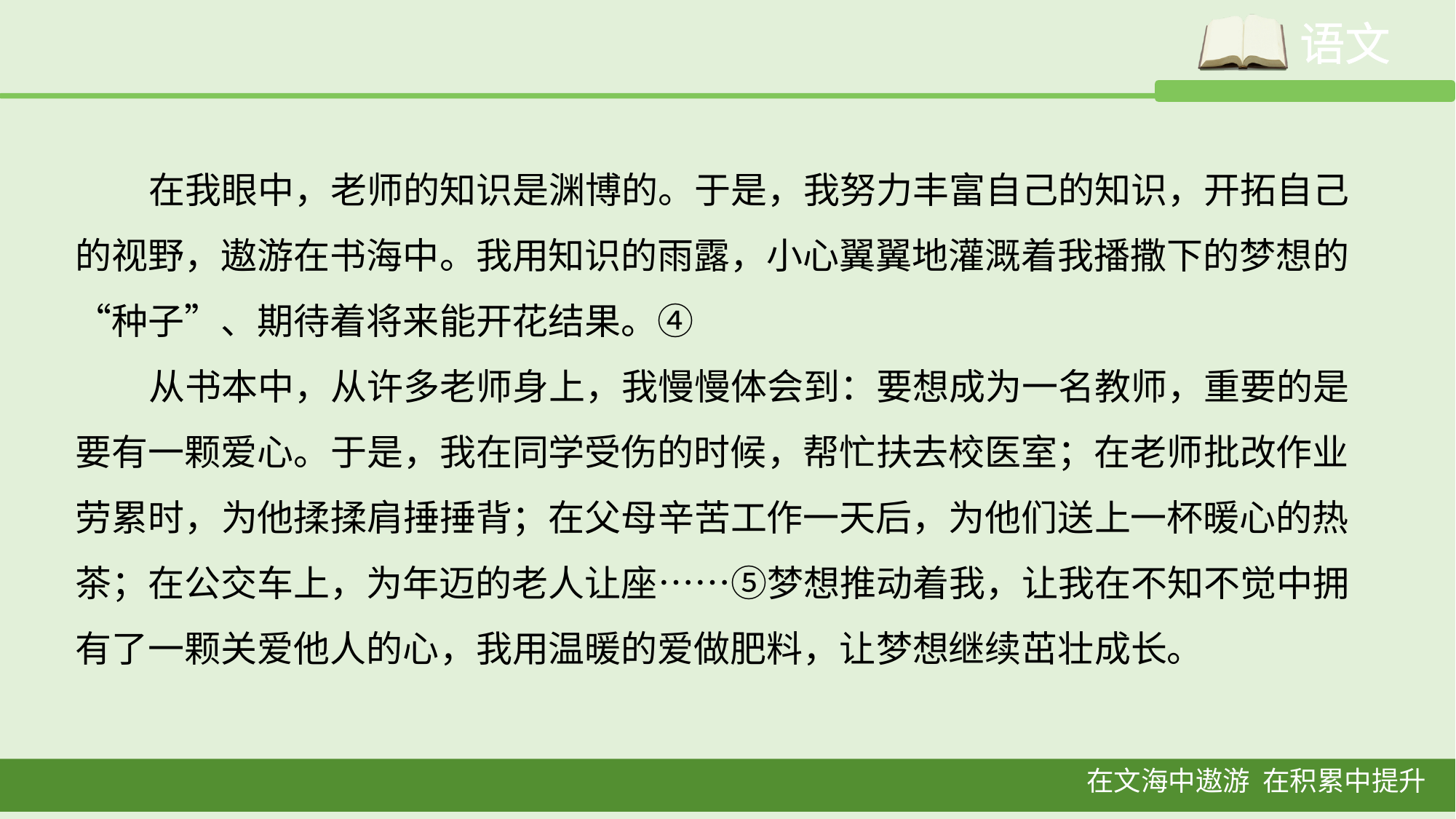

在我眼中，老师的知识是渊博的。于是，我努力丰富自己的知识，开拓自己的视野，遨游在书海中。我用知识的雨露，小心翼翼地灌溉着我播撒下的梦想的“种子”、期待着将来能开花结果。④
从书本中，从许多老师身上，我慢慢体会到：要想成为一名教师，重要的是要有一颗爱心。于是，我在同学受伤的时候，帮忙扶去校医室；在老师批改作业劳累时，为他揉揉肩捶捶背；在父母辛苦工作一天后，为他们送上一杯暖心的热茶；在公交车上，为年迈的老人让座……⑤梦想推动着我，让我在不知不觉中拥有了一颗关爱他人的心，我用温暖的爱做肥料，让梦想继续茁壮成长。